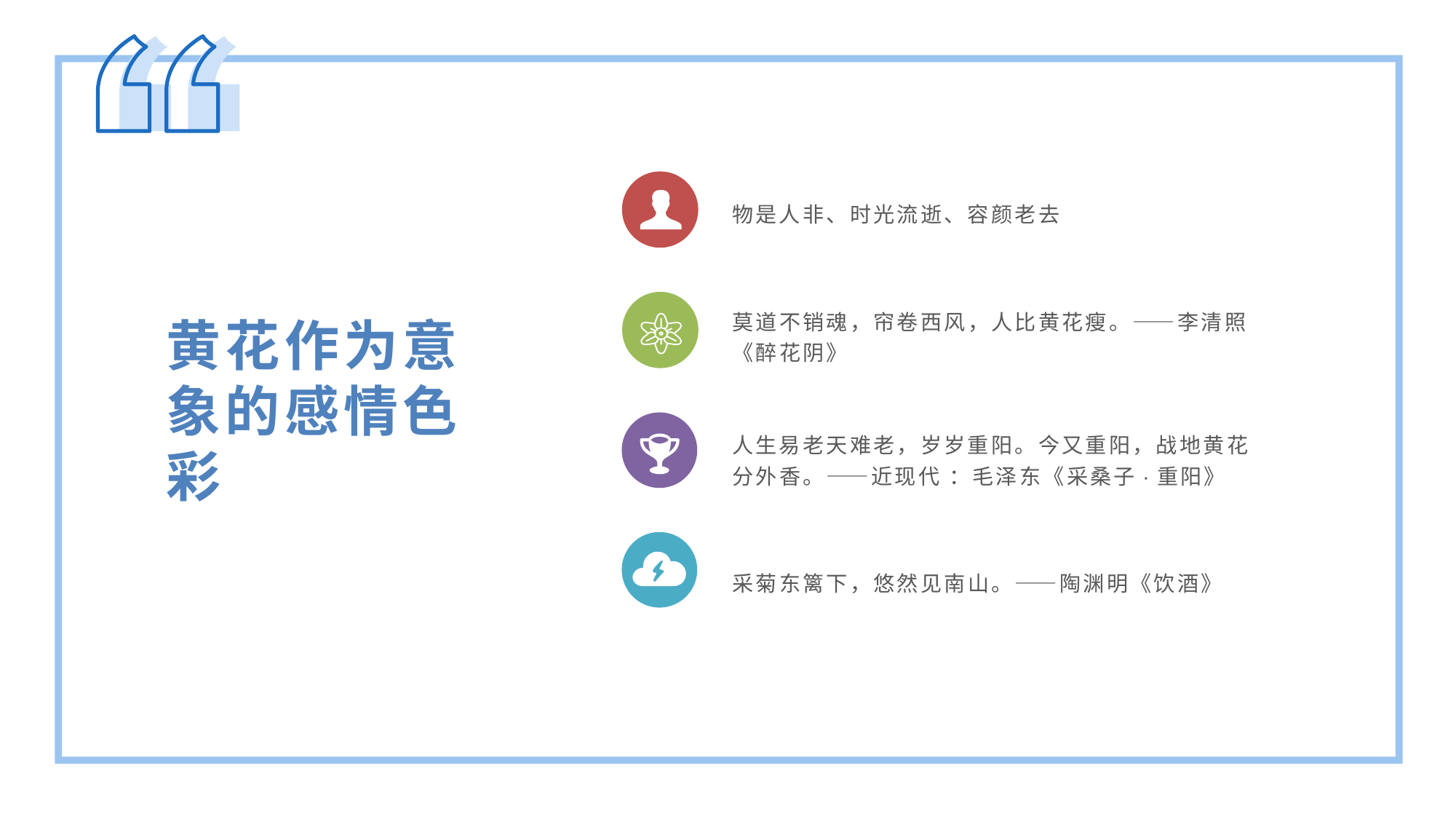

物是人非、时光流逝、容颜老去

莫道不销魂，帘卷西风，人比黄花瘦。——李清照《醉花阴》
黄花作为意象的感情色彩

人生易老天难老，岁岁重阳。今又重阳，战地黄花分外香。——近现代 ：毛泽东《采桑子·重阳》

采菊东篱下，悠然见南山。——陶渊明《饮酒》